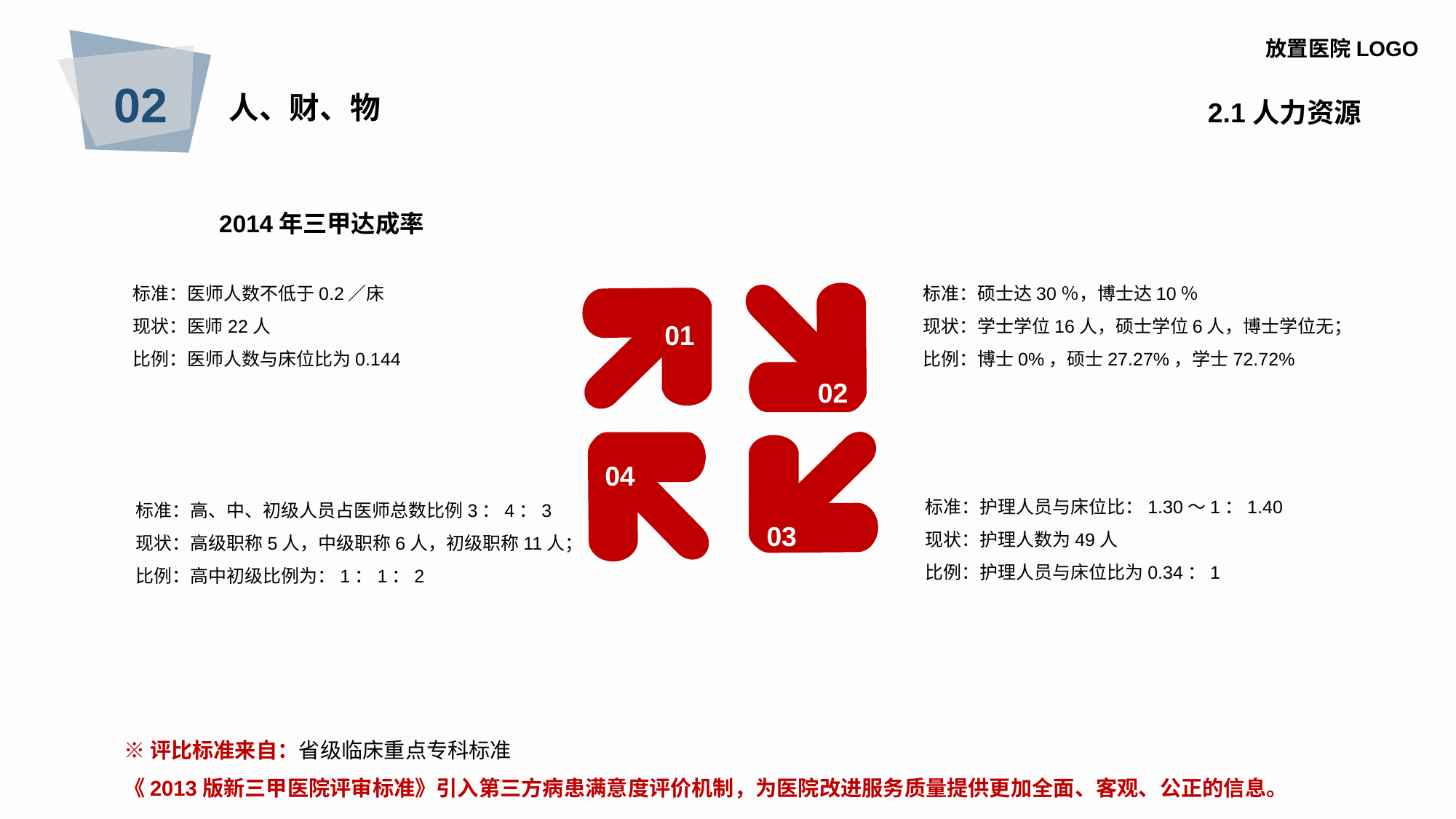

02
放置医院LOGO
人、财、物
2.1人力资源
2014年三甲达成率
标准：医师人数不低于0.2／床
现状：医师22人
比例：医师人数与床位比为0.144
标准：硕士达30％，博士达10％
现状：学士学位16人，硕士学位6人，博士学位无；
比例：博士0%，硕士27.27%，学士72.72%

02

01
04

03
标准：护理人员与床位比：1.30～1：1.40
现状：护理人数为49人
比例：护理人员与床位比为0.34：1
标准：高、中、初级人员占医师总数比例3：4：3
现状：高级职称5人，中级职称6人，初级职称11人；
比例：高中初级比例为：1：1：2
※评比标准来自：省级临床重点专科标准
《2013版新三甲医院评审标准》引入第三方病患满意度评价机制，为医院改进服务质量提供更加全面、客观、公正的信息。